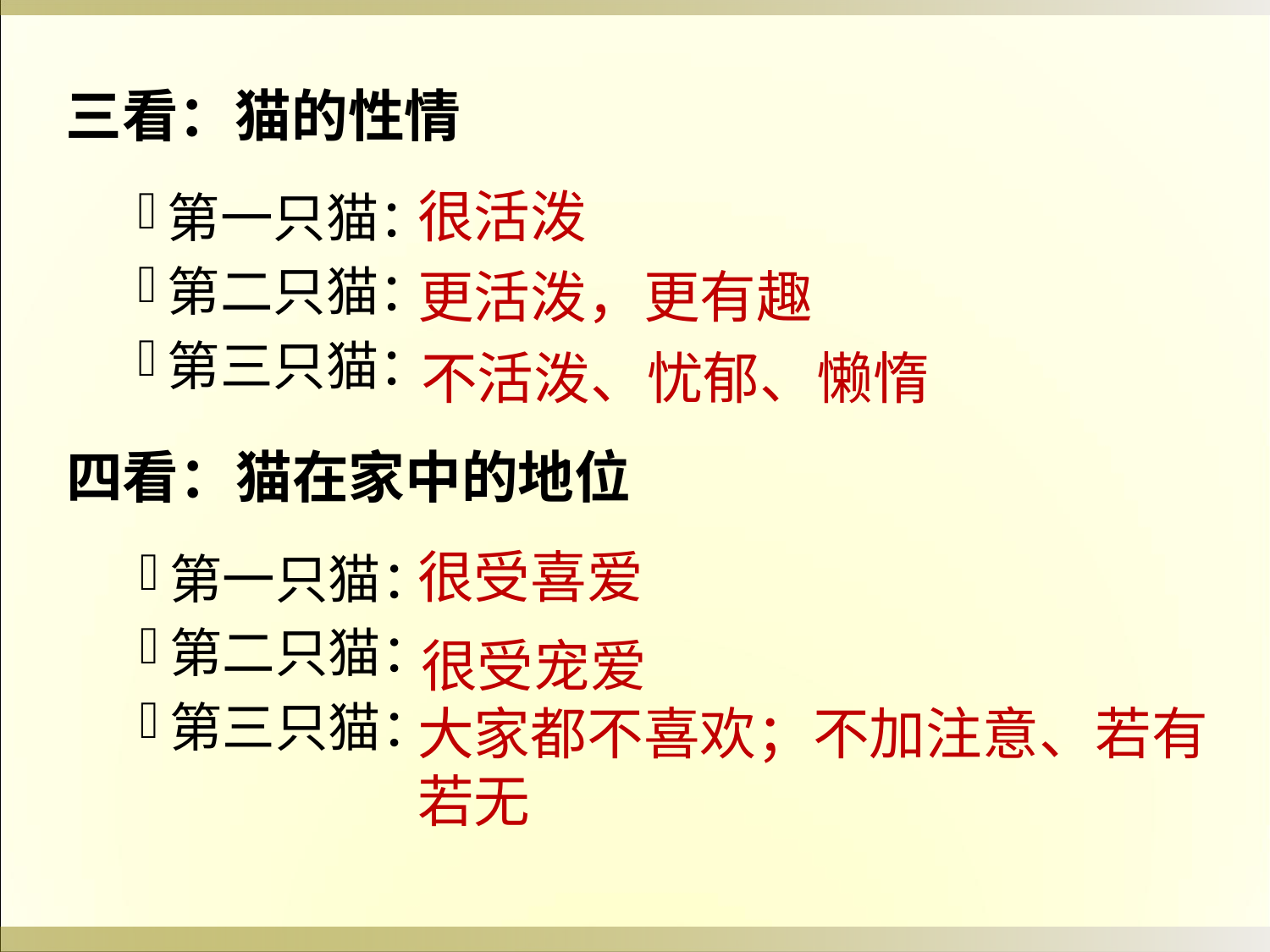

三看：猫的性情
很活泼
第一只猫：
第二只猫：
第三只猫：
更活泼，更有趣
不活泼、忧郁、懒惰
四看：猫在家中的地位
很受喜爱
第一只猫：
第二只猫：
第三只猫：
很受宠爱
大家都不喜欢；不加注意、若有若无